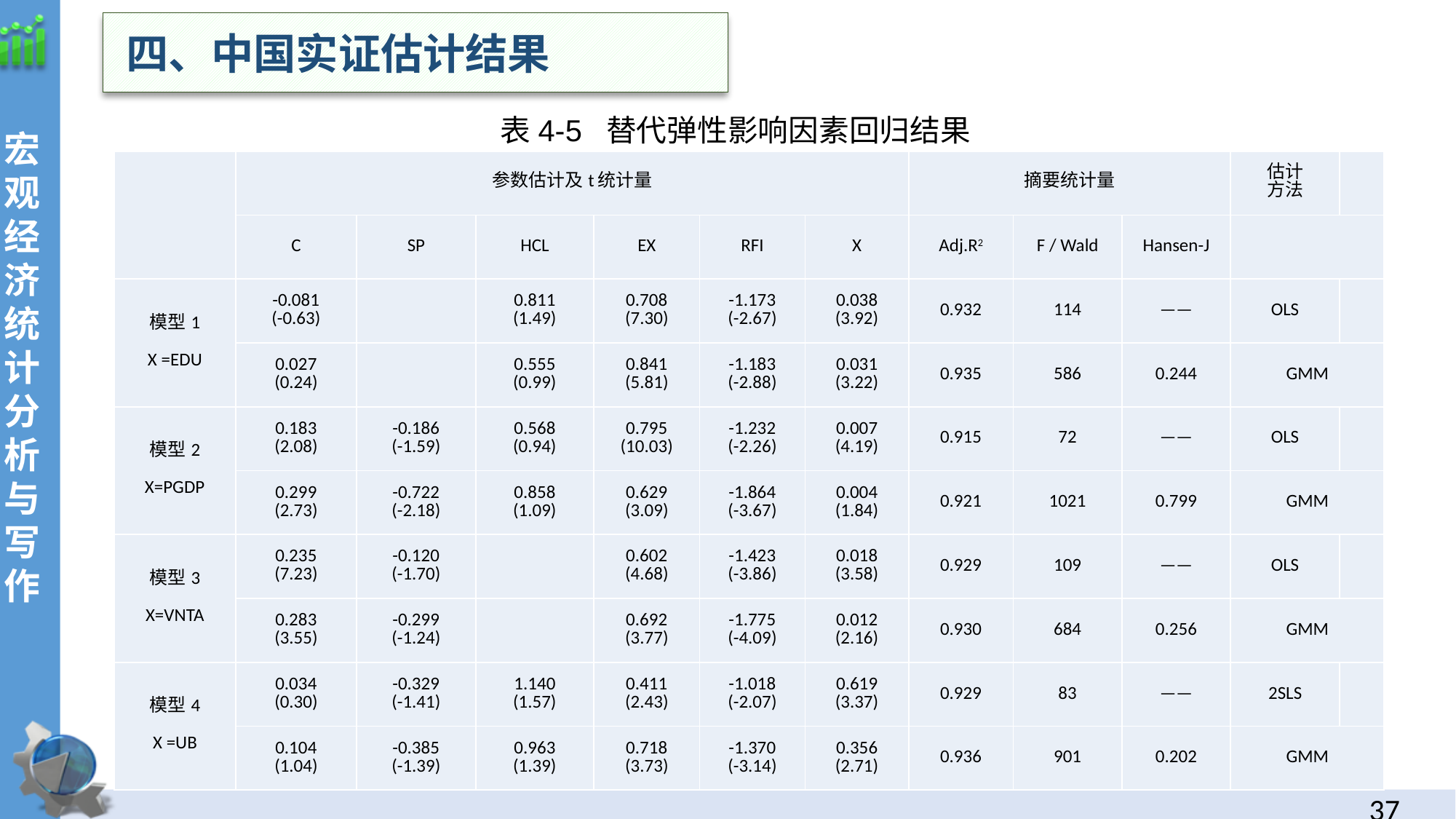

四、中国实证估计结果
表4-5  替代弹性影响因素回归结果
|  | 参数估计及t统计量 |  |  |  |  |  | 摘要统计量 |  |  | 估计 方法 |  |
| --- | --- | --- | --- | --- | --- | --- | --- | --- | --- | --- | --- |
|  | C | SP | HCL | EX | RFI | X | Adj.R2 | F / Wald | Hansen-J |  |  |
| 模型1   X =EDU | -0.081 (-0.63) |  | 0.811 (1.49) | 0.708 (7.30) | -1.173 (-2.67) | 0.038 (3.92) | 0.932 | 114 | —— | OLS |  |
|  | 0.027 (0.24) |  | 0.555 (0.99) | 0.841 (5.81) | -1.183 (-2.88) | 0.031 (3.22) | 0.935 | 586 | 0.244 | GMM |  |
| 模型2   X=PGDP | 0.183 (2.08) | -0.186 (-1.59) | 0.568 (0.94) | 0.795 (10.03) | -1.232 (-2.26) | 0.007 (4.19) | 0.915 | 72 | —— | OLS |  |
|  | 0.299 (2.73) | -0.722 (-2.18) | 0.858 (1.09) | 0.629 (3.09) | -1.864 (-3.67) | 0.004 (1.84) | 0.921 | 1021 | 0.799 | GMM |  |
| 模型3   X=VNTA | 0.235 (7.23) | -0.120 (-1.70) |  | 0.602 (4.68) | -1.423 (-3.86) | 0.018 (3.58) | 0.929 | 109 | —— | OLS |  |
|  | 0.283 (3.55) | -0.299 (-1.24) |  | 0.692 (3.77) | -1.775 (-4.09) | 0.012 (2.16) | 0.930 | 684 | 0.256 | GMM |  |
| 模型4   X =UB | 0.034 (0.30) | -0.329 (-1.41) | 1.140 (1.57) | 0.411 (2.43) | -1.018 (-2.07) | 0.619 (3.37) | 0.929 | 83 | —— | 2SLS |  |
|  | 0.104 (1.04) | -0.385 (-1.39) | 0.963 (1.39) | 0.718 (3.73) | -1.370 (-3.14) | 0.356 (2.71) | 0.936 | 901 | 0.202 | GMM |  |

37